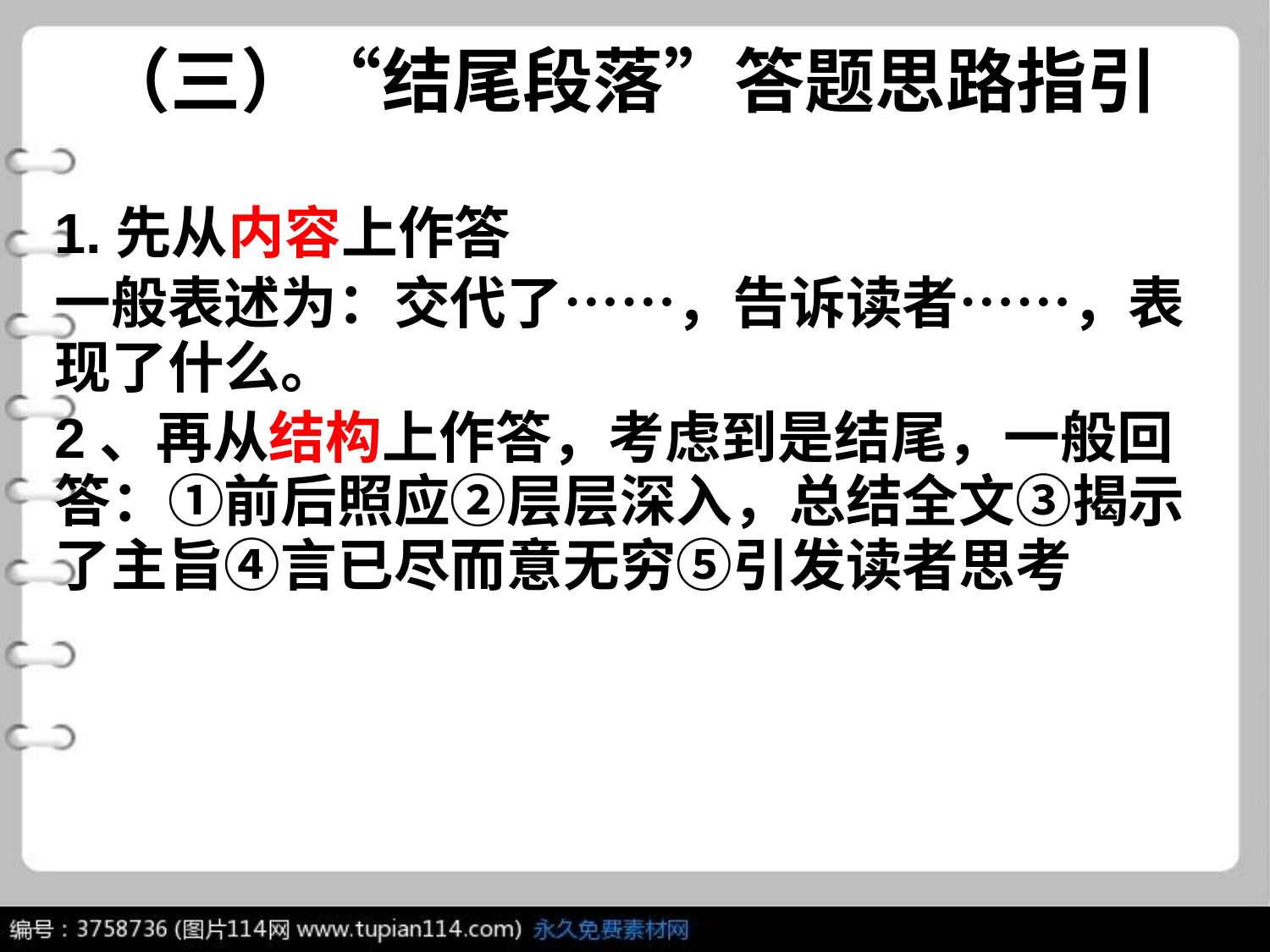

# （三）“结尾段落”答题思路指引
1.先从内容上作答
一般表述为：交代了……，告诉读者……，表现了什么。
2、再从结构上作答，考虑到是结尾，一般回答：①前后照应②层层深入，总结全文③揭示了主旨④言已尽而意无穷⑤引发读者思考